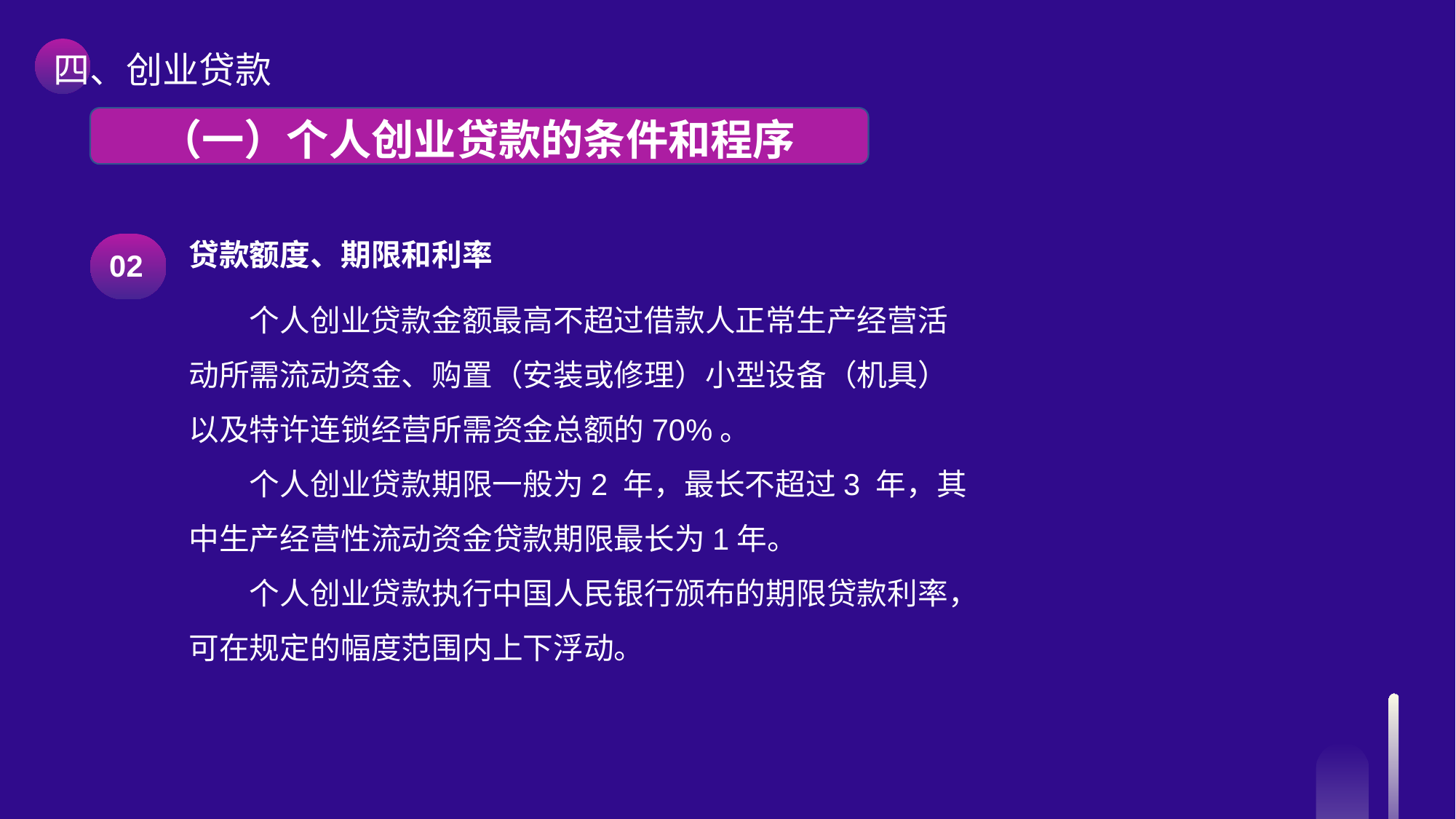

四、创业贷款

 （一）个人创业贷款的条件和程序
贷款额度、期限和利率

个人创业贷款金额最高不超过借款人正常生产经营活动所需流动资金、购置（安装或修理）小型设备（机具）以及特许连锁经营所需资金总额的70%。
个人创业贷款期限一般为2 年，最长不超过3 年，其中生产经营性流动资金贷款期限最长为1年。
个人创业贷款执行中国人民银行颁布的期限贷款利率，可在规定的幅度范围内上下浮动。
02